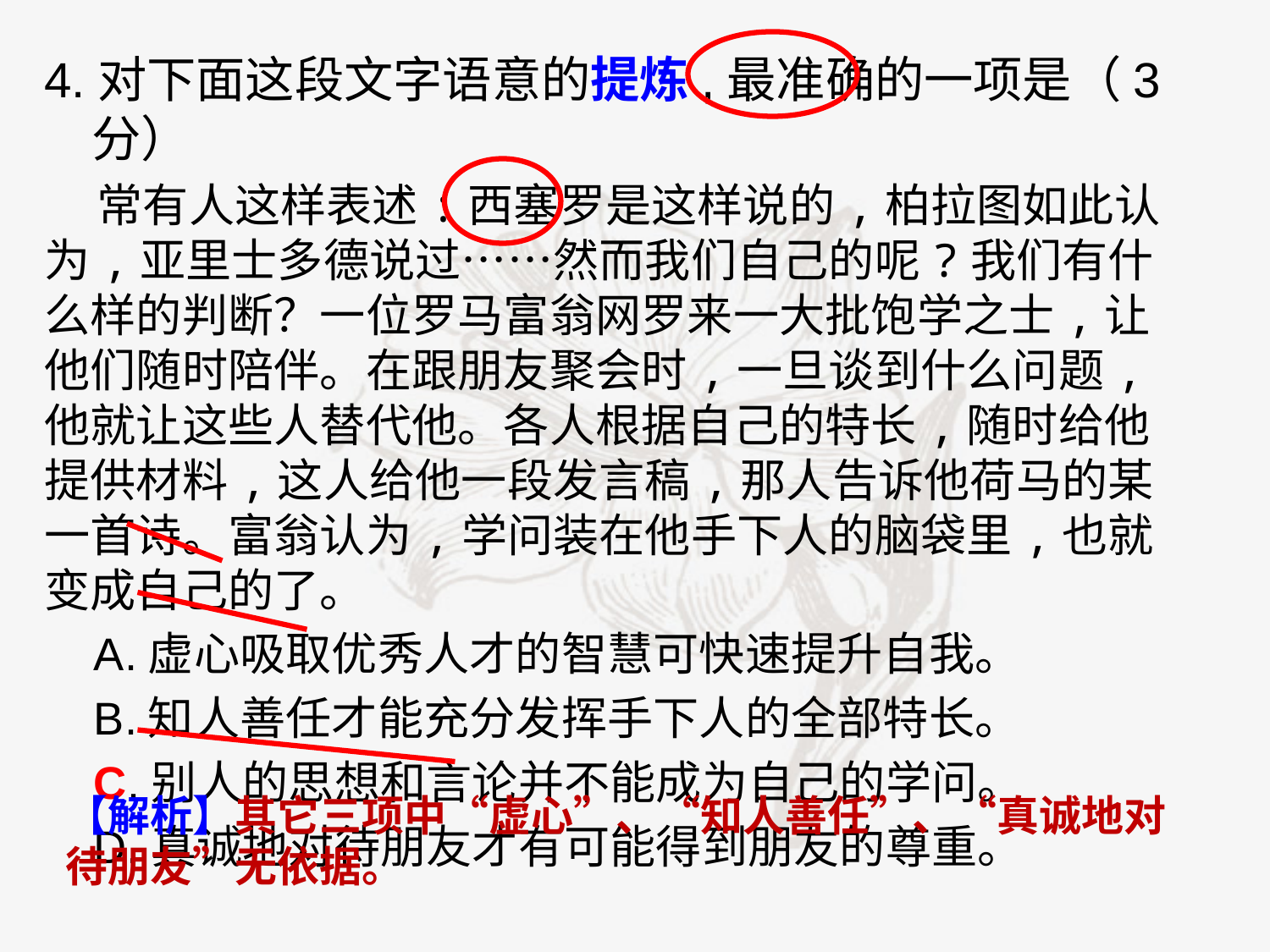

4.对下面这段文字语意的提炼,最准确的一项是（3分）
    常有人这样表述:西塞罗是这样说的,柏拉图如此认为,亚里士多德说过……然而我们自己的呢?我们有什么样的判断？一位罗马富翁网罗来一大批饱学之士,让他们随时陪伴。在跟朋友聚会时,一旦谈到什么问题,他就让这些人替代他。各人根据自己的特长,随时给他提供材料,这人给他一段发言稿,那人告诉他荷马的某一首诗。富翁认为,学问装在他手下人的脑袋里,也就变成自己的了。
A.虚心吸取优秀人才的智慧可快速提升自我。
B.知人善任才能充分发挥手下人的全部特长。
C.别人的思想和言论并不能成为自己的学问。
D.真诚地对待朋友才有可能得到朋友的尊重。

【解析】其它三项中“虚心”、“知人善任”、“真诚地对待朋友”无依据。